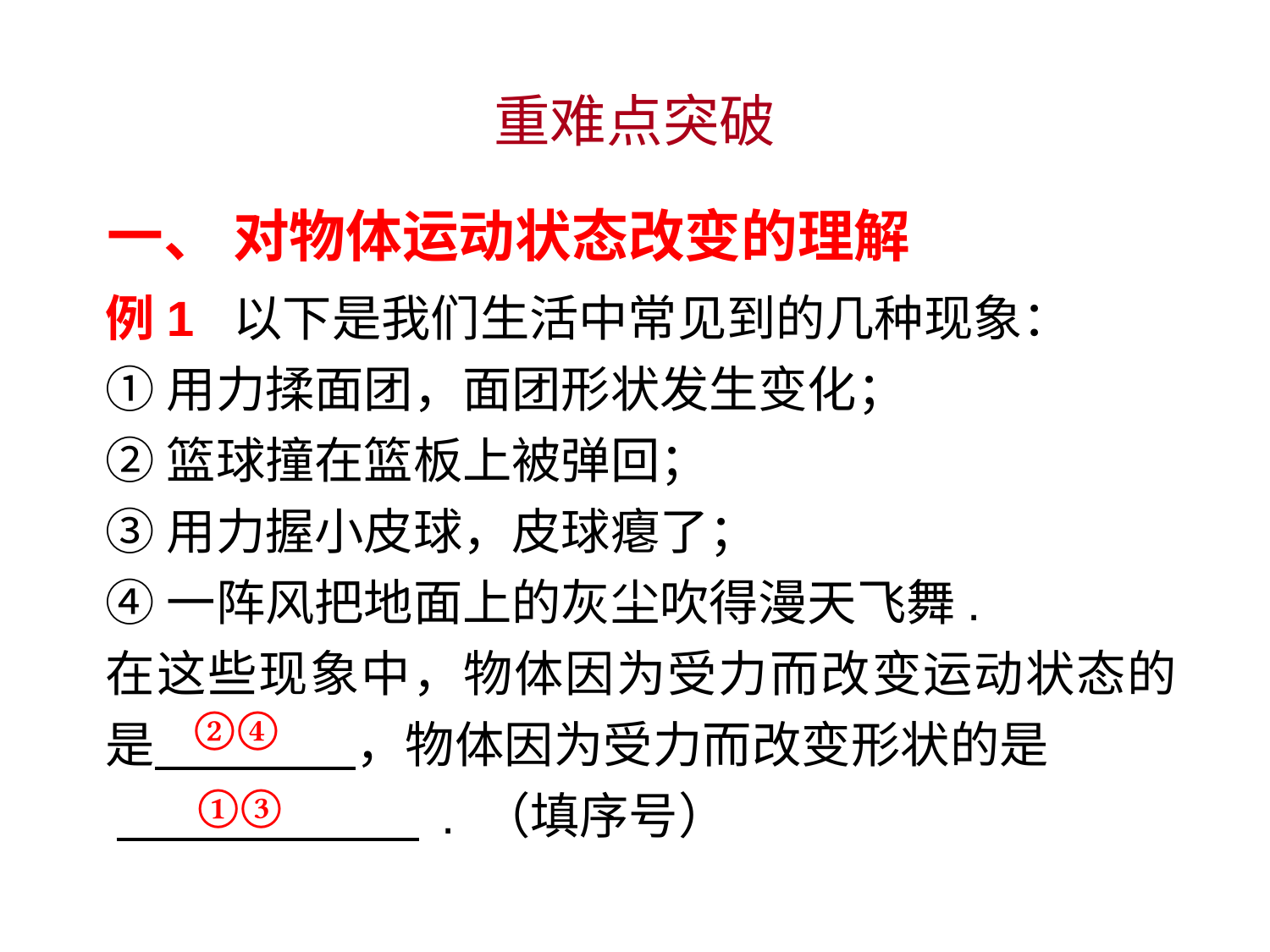

重难点突破
一、 对物体运动状态改变的理解
例1  以下是我们生活中常见到的几种现象：
①用力揉面团，面团形状发生变化；
②篮球撞在篮板上被弹回；
③用力握小皮球，皮球瘪了；
④一阵风把地面上的灰尘吹得漫天飞舞.
在这些现象中，物体因为受力而改变运动状态的是　         　，物体因为受力而改变形状的是　         　                        . （填序号）
②④
①③